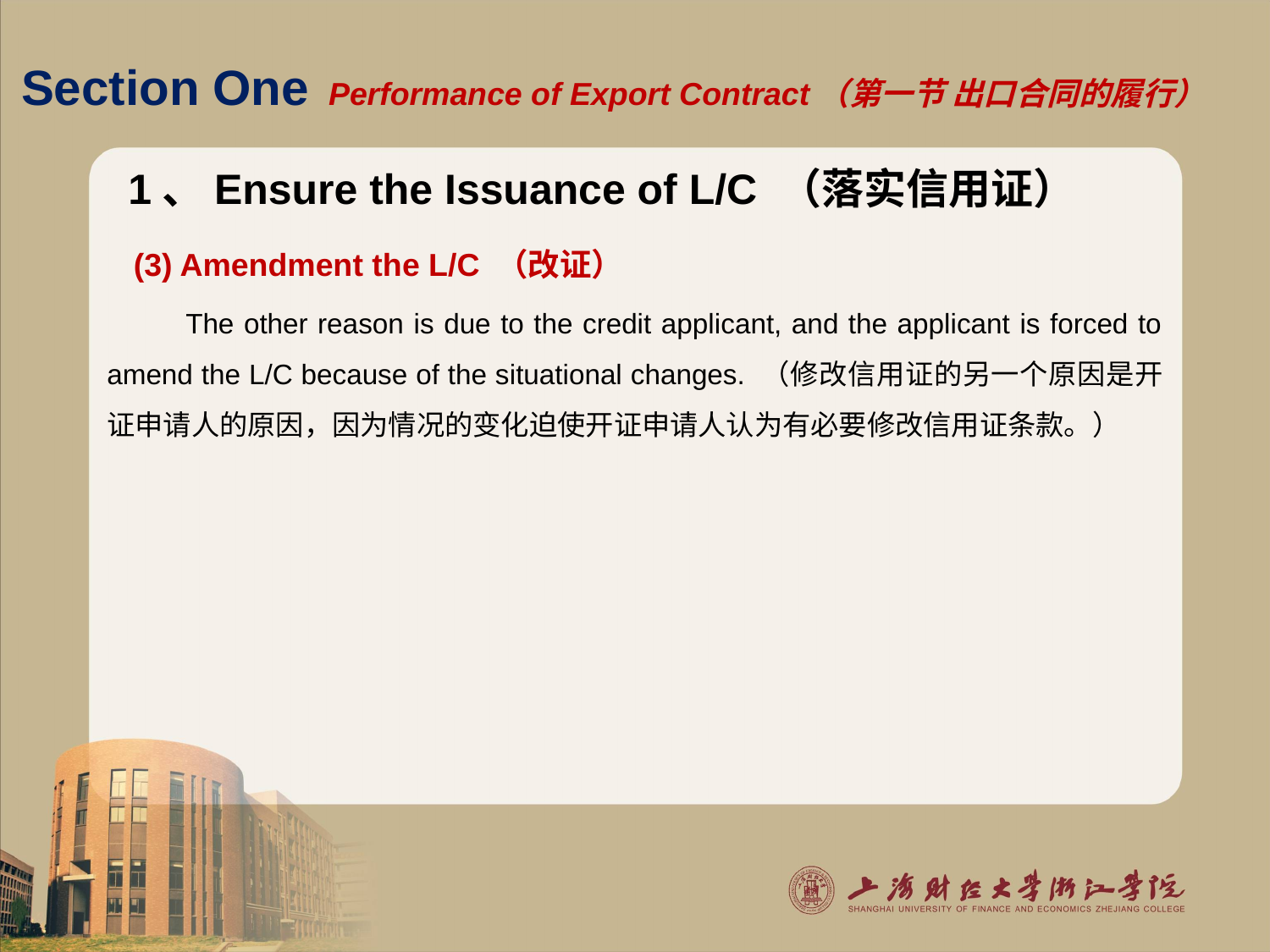

# Section One  Performance of Export Contract（第一节 出口合同的履行）
1、Ensure the Issuance of L/C （落实信用证）
   (3) Amendment the L/C （改证）
        The other reason is due to the credit applicant, and the applicant is forced to amend the L/C because of the situational changes. （修改信用证的另一个原因是开证申请人的原因，因为情况的变化迫使开证申请人认为有必要修改信用证条款。）